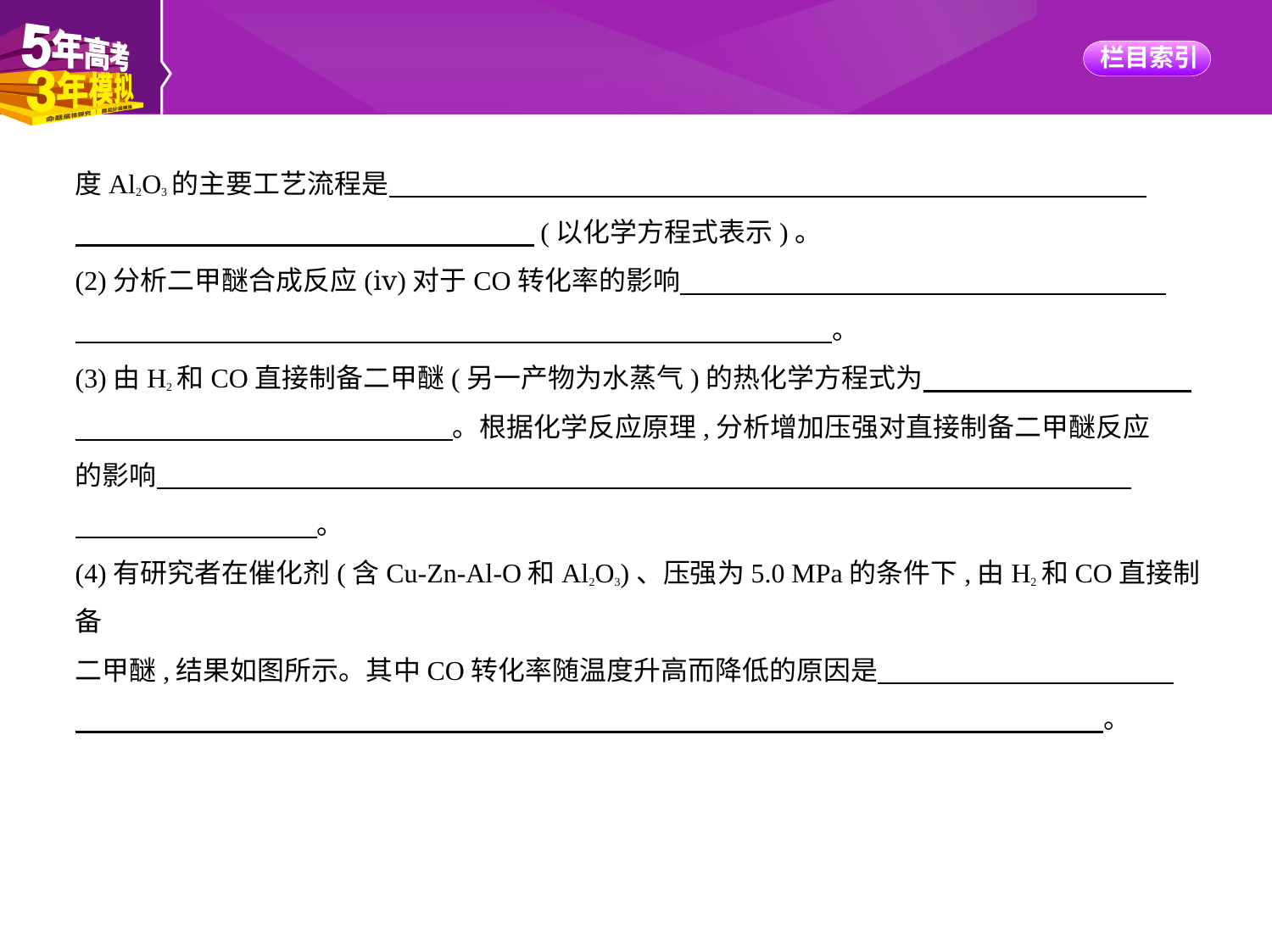

度Al2O3的主要工艺流程是　　　　　　　　　　　　　　　　　　　　　　　　　　　    
　　　　　　　　　　　　　　　　    (以化学方程式表示)。
(2)分析二甲醚合成反应(ⅳ)对于CO转化率的影响　　　　　　　　　　　　　　　　　    
　　　　　　　　　　　　　　　　　　　　　　　　　　　    。
(3)由H2和CO直接制备二甲醚(另一产物为水蒸气)的热化学方程式为　　　　　　　　　    
　　　　　　　　　　　　　    。根据化学反应原理,分析增加压强对直接制备二甲醚反应
的影响　　　　　　　　　　　　　　　　　　　　　　　　　　　　　　　　　　　    
　　　　　　　　    。
(4)有研究者在催化剂(含Cu-Zn-Al-O和Al2O3)、压强为5.0 MPa的条件下,由H2和CO直接制备
二甲醚,结果如图所示。其中CO转化率随温度升高而降低的原因是　　　　　　　　　　    
　　　　　　　　　　　　　　　　　　　　　　　　　　　　　　　　　　　　　    。